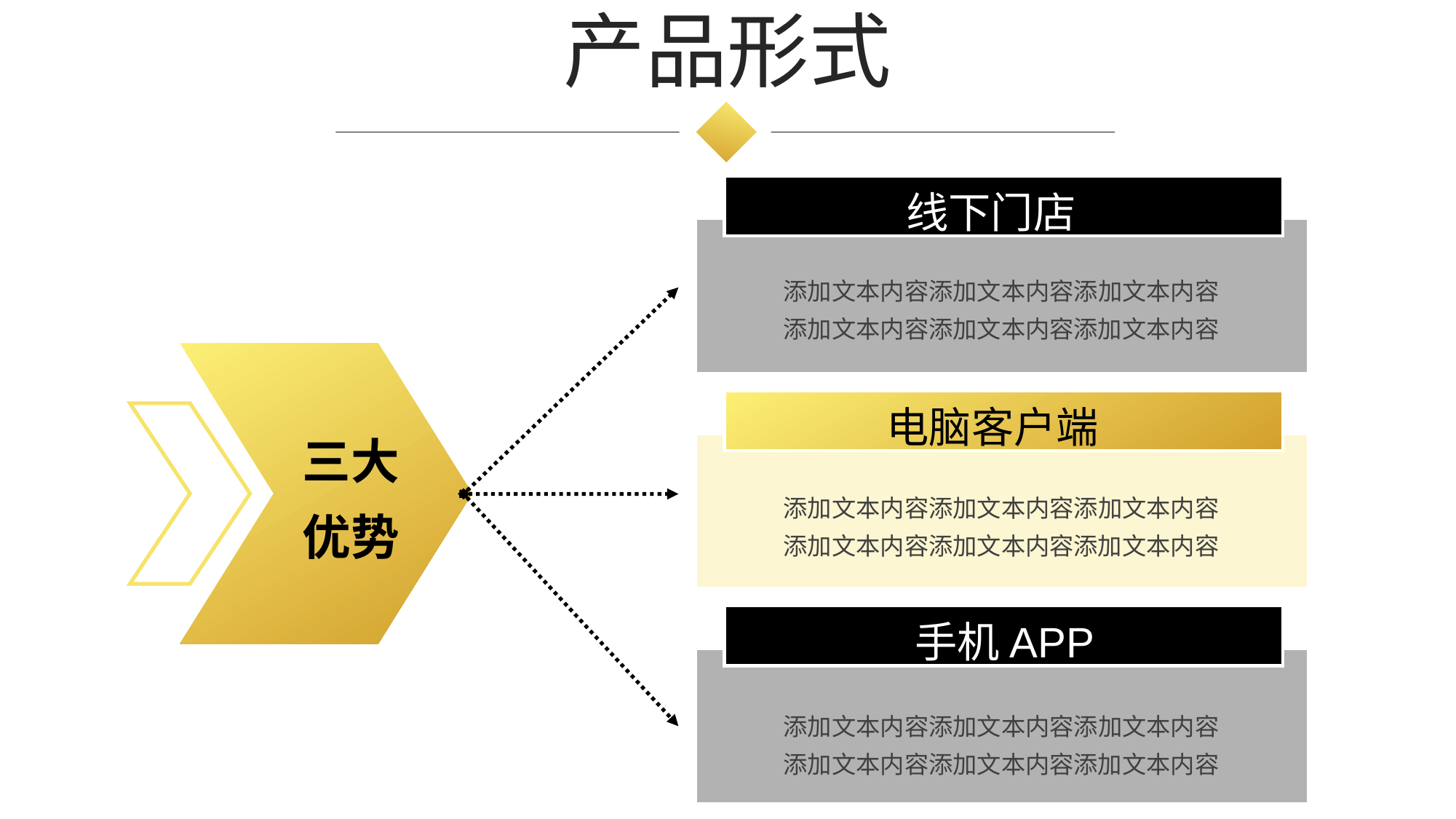

产品形式

线下门店

添加文本内容添加文本内容添加文本内容
添加文本内容添加文本内容添加文本内容

电脑客户端

三大
优势

添加文本内容添加文本内容添加文本内容
添加文本内容添加文本内容添加文本内容

手机APP

添加文本内容添加文本内容添加文本内容
添加文本内容添加文本内容添加文本内容